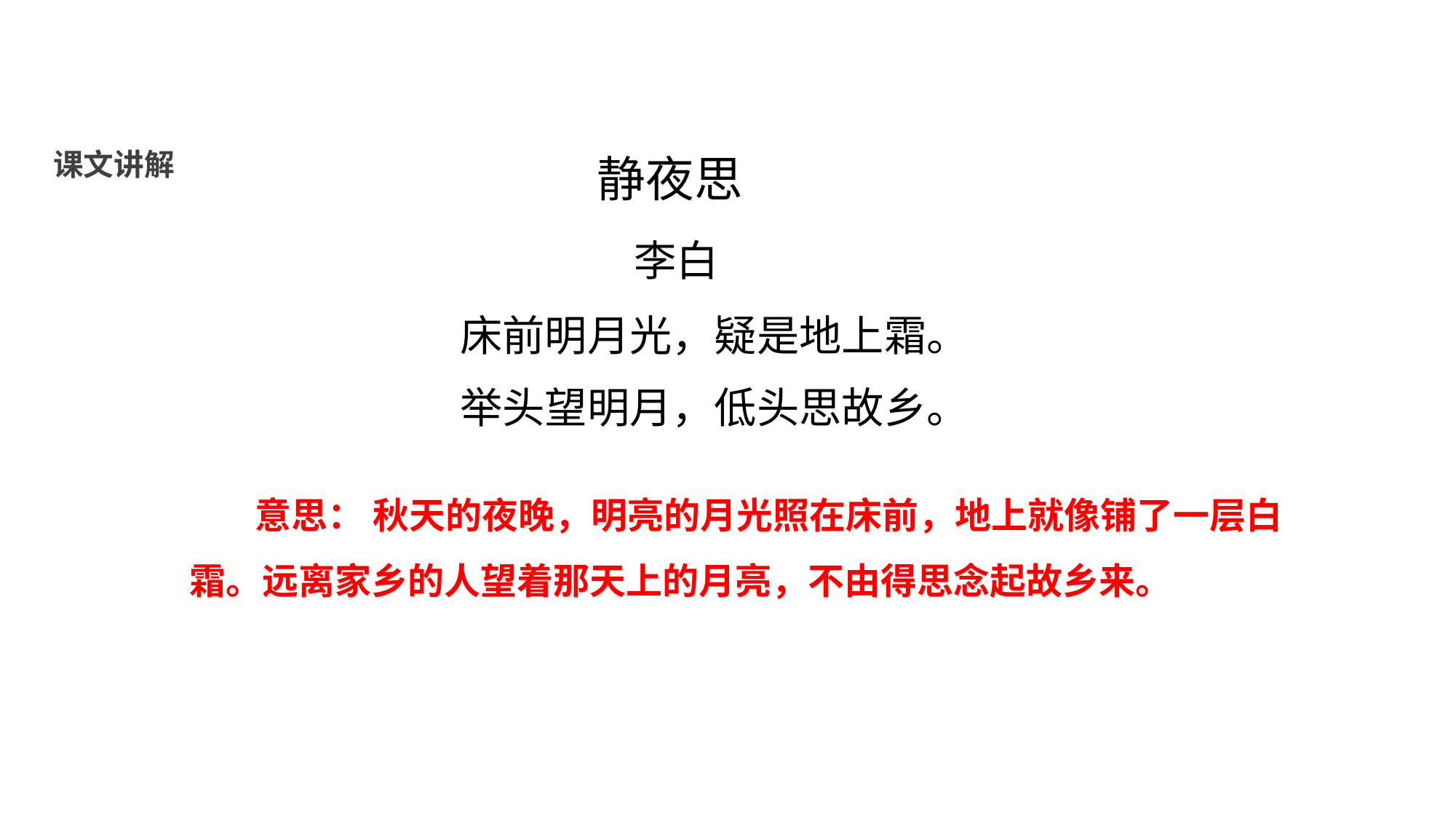

课文讲解
静夜思
李白
床前明月光，疑是地上霜。
举头望明月，低头思故乡。
       意思： 秋天的夜晚，明亮的月光照在床前，地上就像铺了一层白霜。远离家乡的人望着那天上的月亮，不由得思念起故乡来。